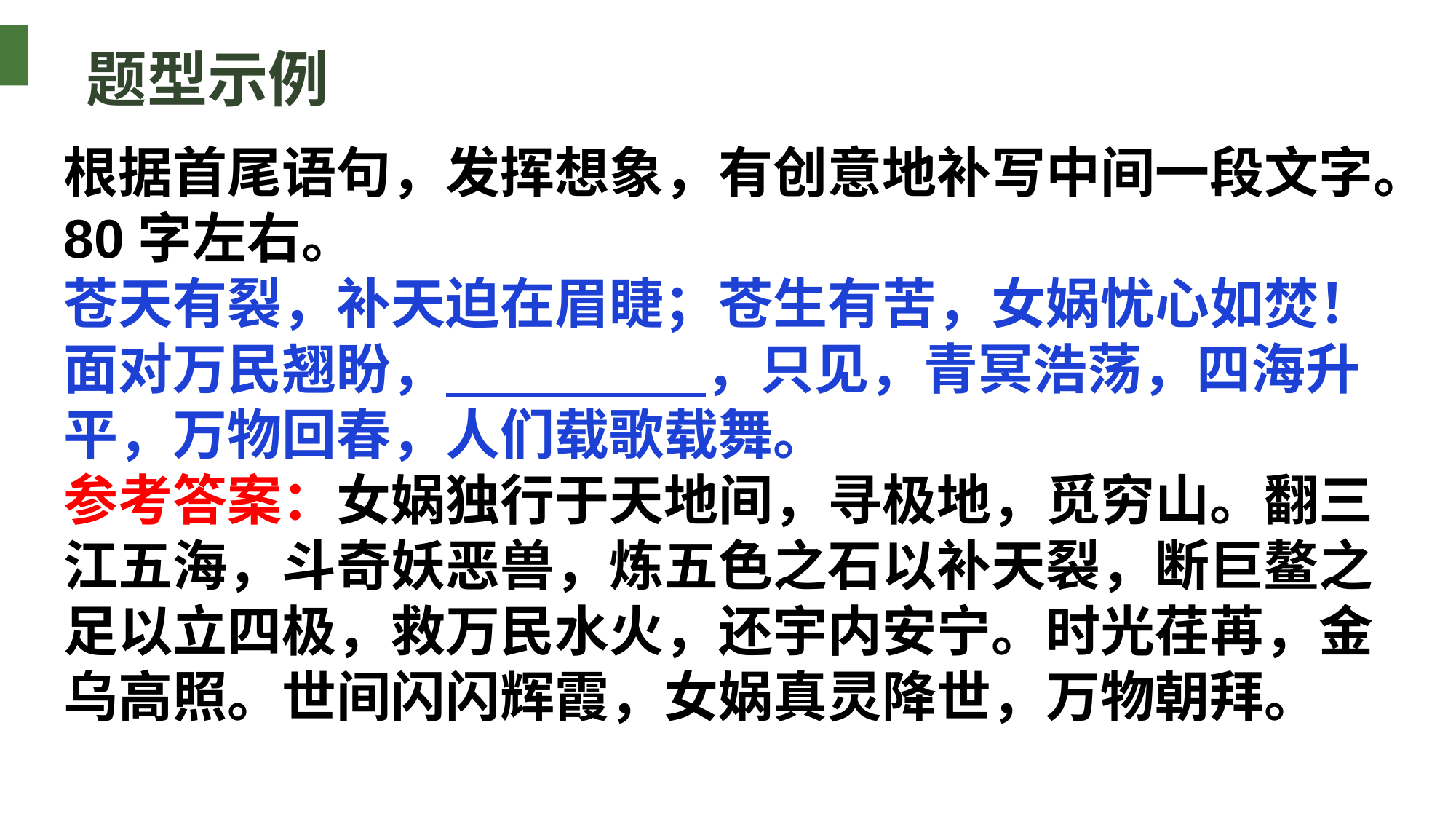

题型示例
根据首尾语句，发挥想象，有创意地补写中间一段文字。80字左右。
苍天有裂，补天迫在眉睫；苍生有苦，女娲忧心如焚！面对万民翘盼，                     ，只见，青冥浩荡，四海升平，万物回春，人们载歌载舞。
参考答案：女娲独行于天地间，寻极地，觅穷山。翻三江五海，斗奇妖恶兽，炼五色之石以补天裂，断巨鳌之足以立四极，救万民水火，还宇内安宁。时光荏苒，金乌高照。世间闪闪辉霞，女娲真灵降世，万物朝拜。